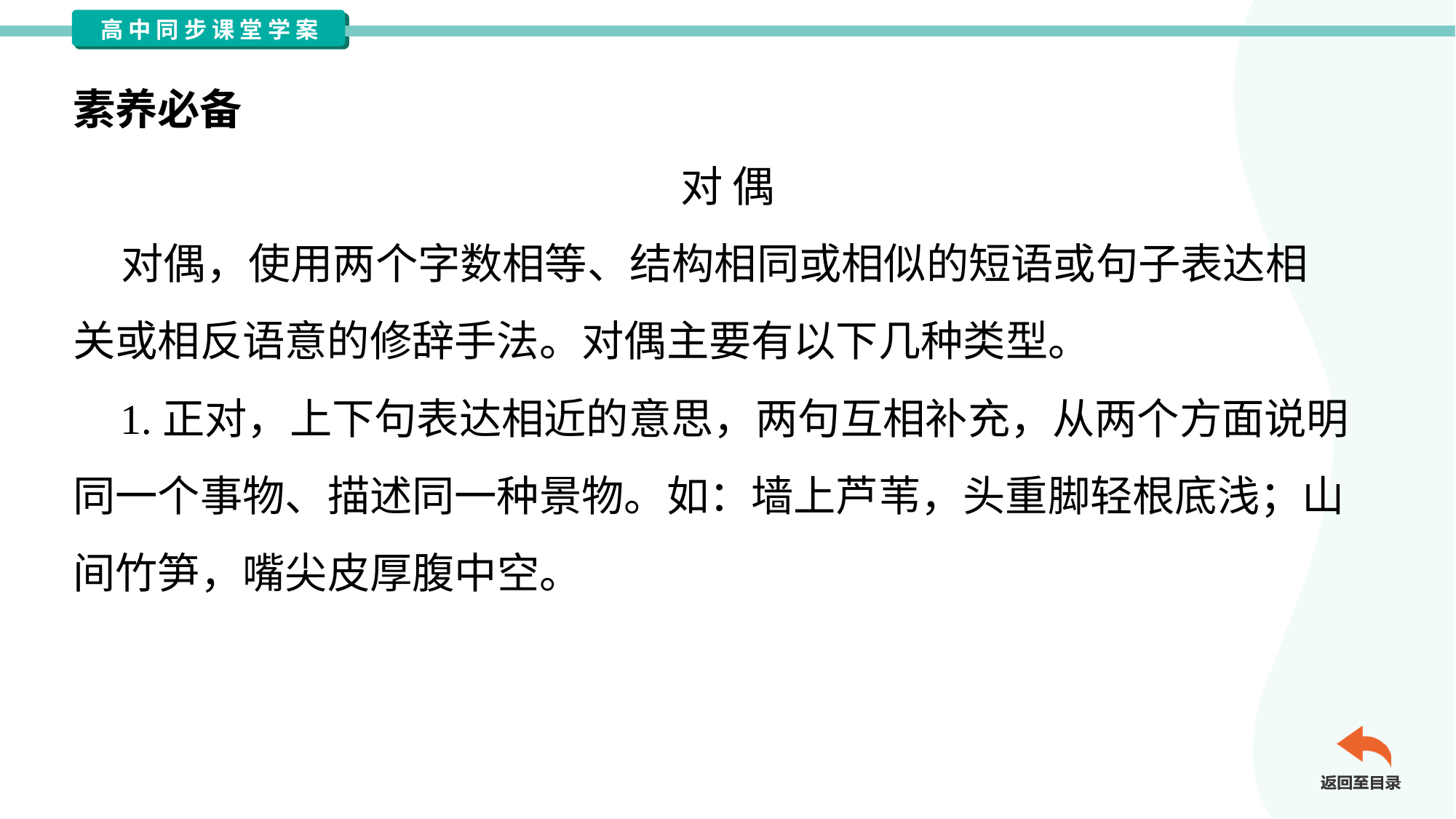

素养必备
对 偶
    对偶，使用两个字数相等、结构相同或相似的短语或句子表达相
关或相反语意的修辞手法。对偶主要有以下几种类型。
    1.正对，上下句表达相近的意思，两句互相补充，从两个方面说明
同一个事物、描述同一种景物。如：墙上芦苇，头重脚轻根底浅；山
间竹笋，嘴尖皮厚腹中空。